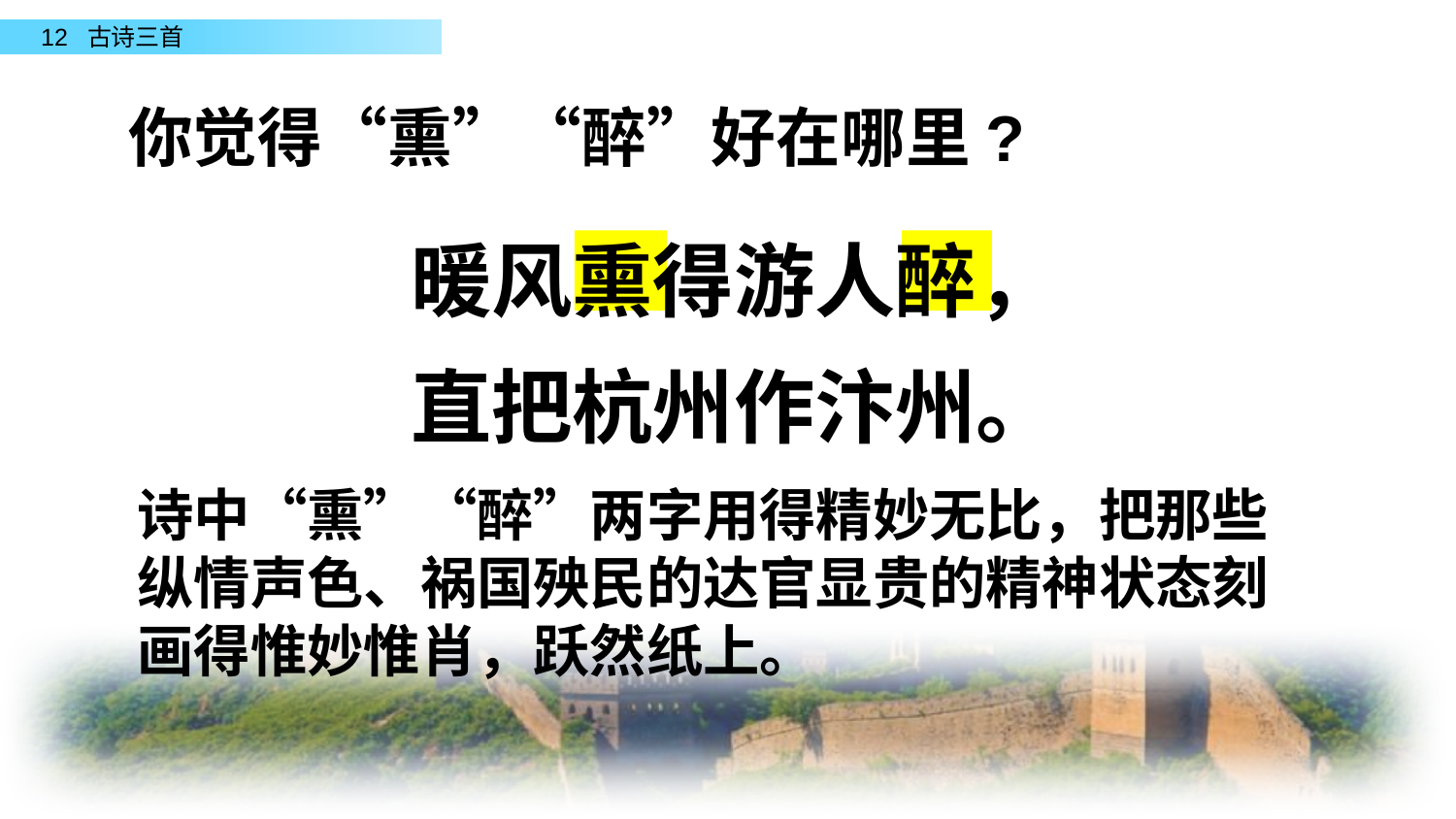

你觉得“熏”“醉”好在哪里?
暖风熏得游人醉，直把杭州作汴州。

诗中“熏”“醉”两字用得精妙无比，把那些纵情声色、祸国殃民的达官显贵的精神状态刻画得惟妙惟肖，跃然纸上。